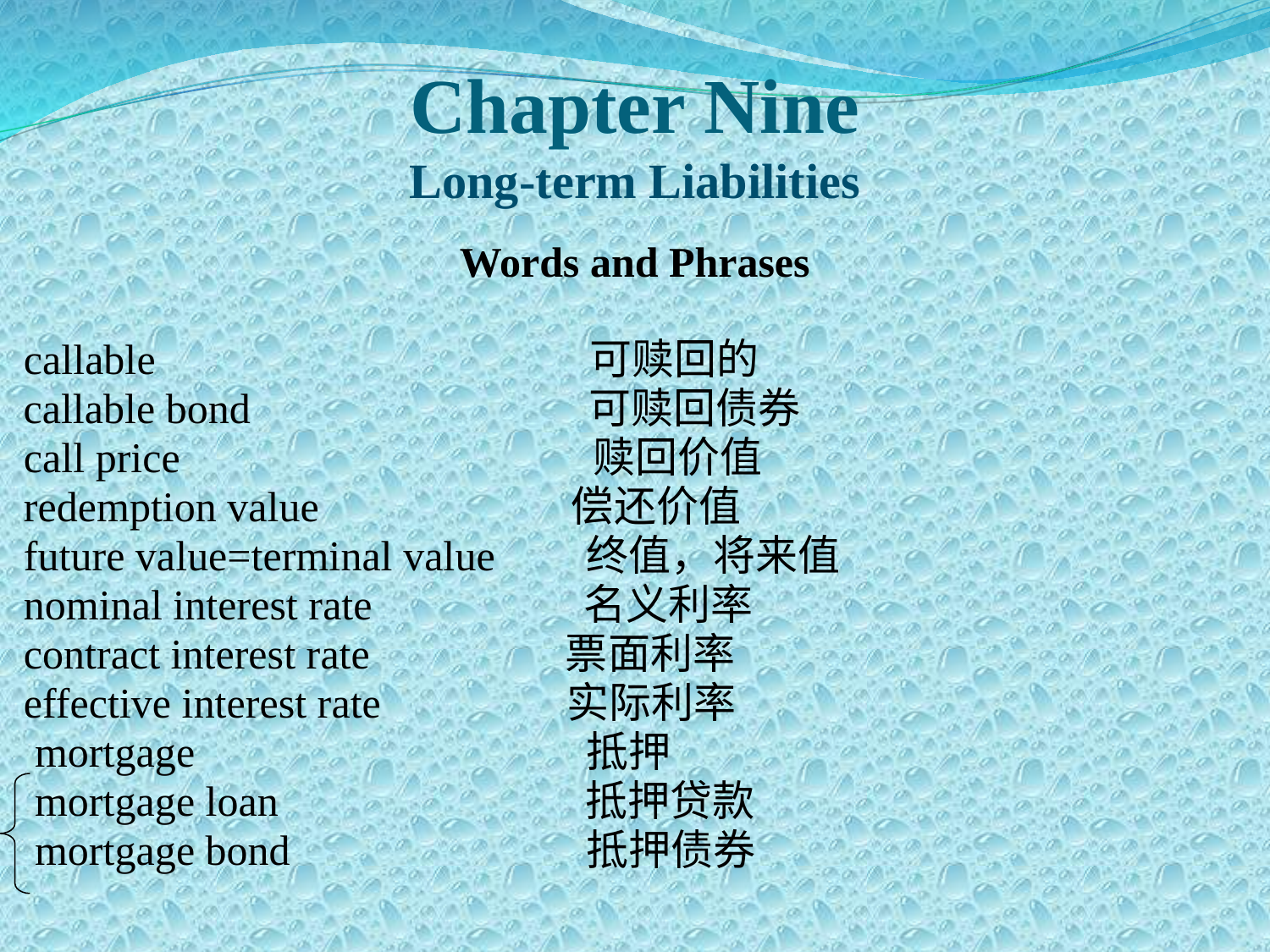

Chapter Nine
Long-term Liabilities
Words and Phrases

 callable                                        可赎回的
 callable bond                               可赎回债券
 call price                                      赎回价值
 redemption value　                     偿还价值
 future value=terminal value　    终值，将来值
 nominal interest rate                   名义利率
 contract interest rate　               票面利率
 effective interest rate　              实际利率
  mortgage                                    抵押
  mortgage loan                            抵押贷款
  mortgage bond                           抵押债券